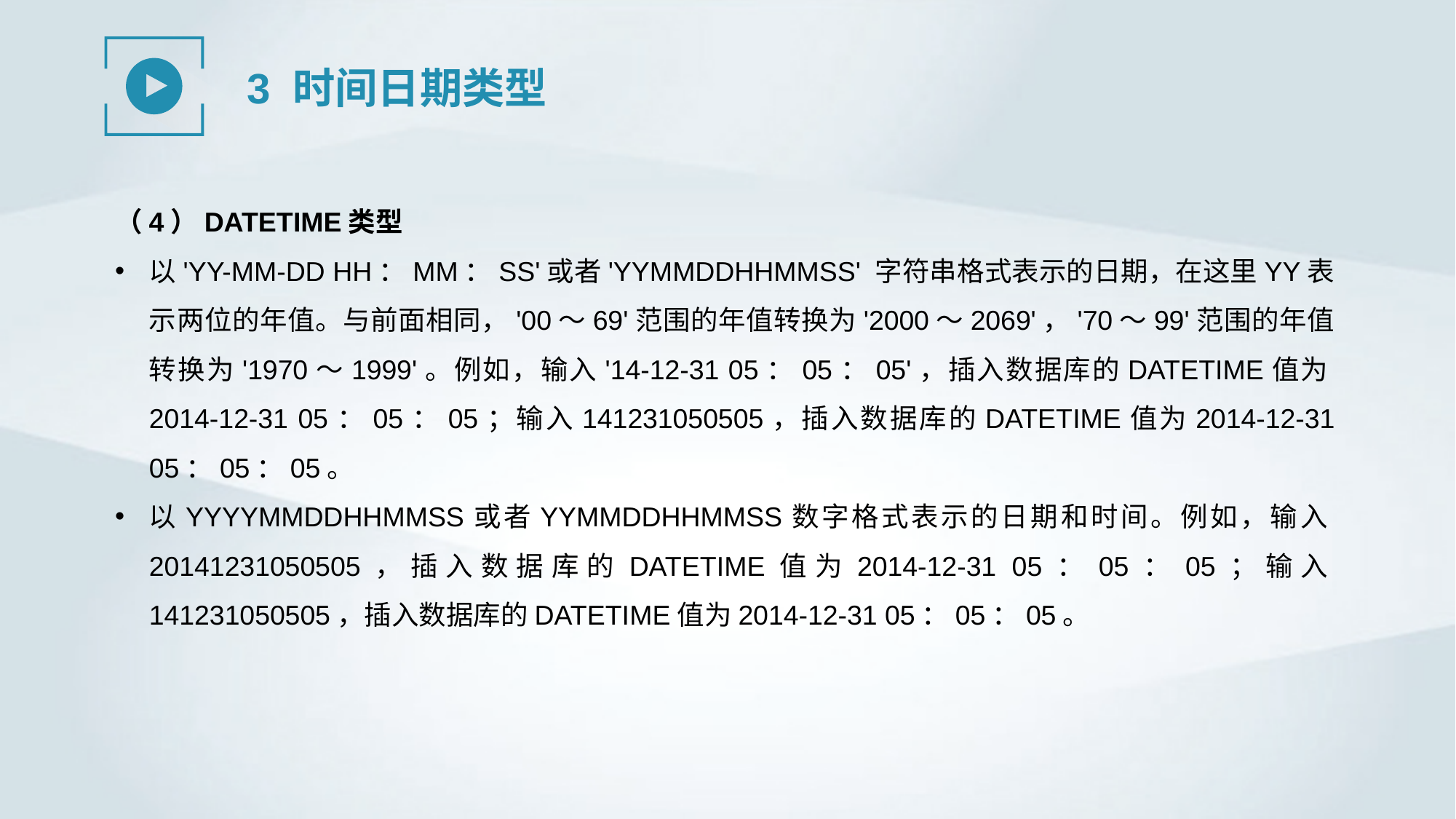

3 时间日期类型
（4）DATETIME类型
以'YY-MM-DD HH：MM：SS'或者'YYMMDDHHMMSS' 字符串格式表示的日期，在这里YY表示两位的年值。与前面相同，'00～69'范围的年值转换为'2000～2069'，'70～99'范围的年值转换为'1970～1999'。例如，输入'14-12-31 05：05：05'，插入数据库的DATETIME值为2014-12-31 05：05：05；输入141231050505，插入数据库的DATETIME值为2014-12-31 05：05：05。
以YYYYMMDDHHMMSS或者YYMMDDHHMMSS数字格式表示的日期和时间。例如，输入20141231050505，插入数据库的DATETIME值为2014-12-31 05：05：05；输入141231050505，插入数据库的DATETIME值为2014-12-31 05：05：05。